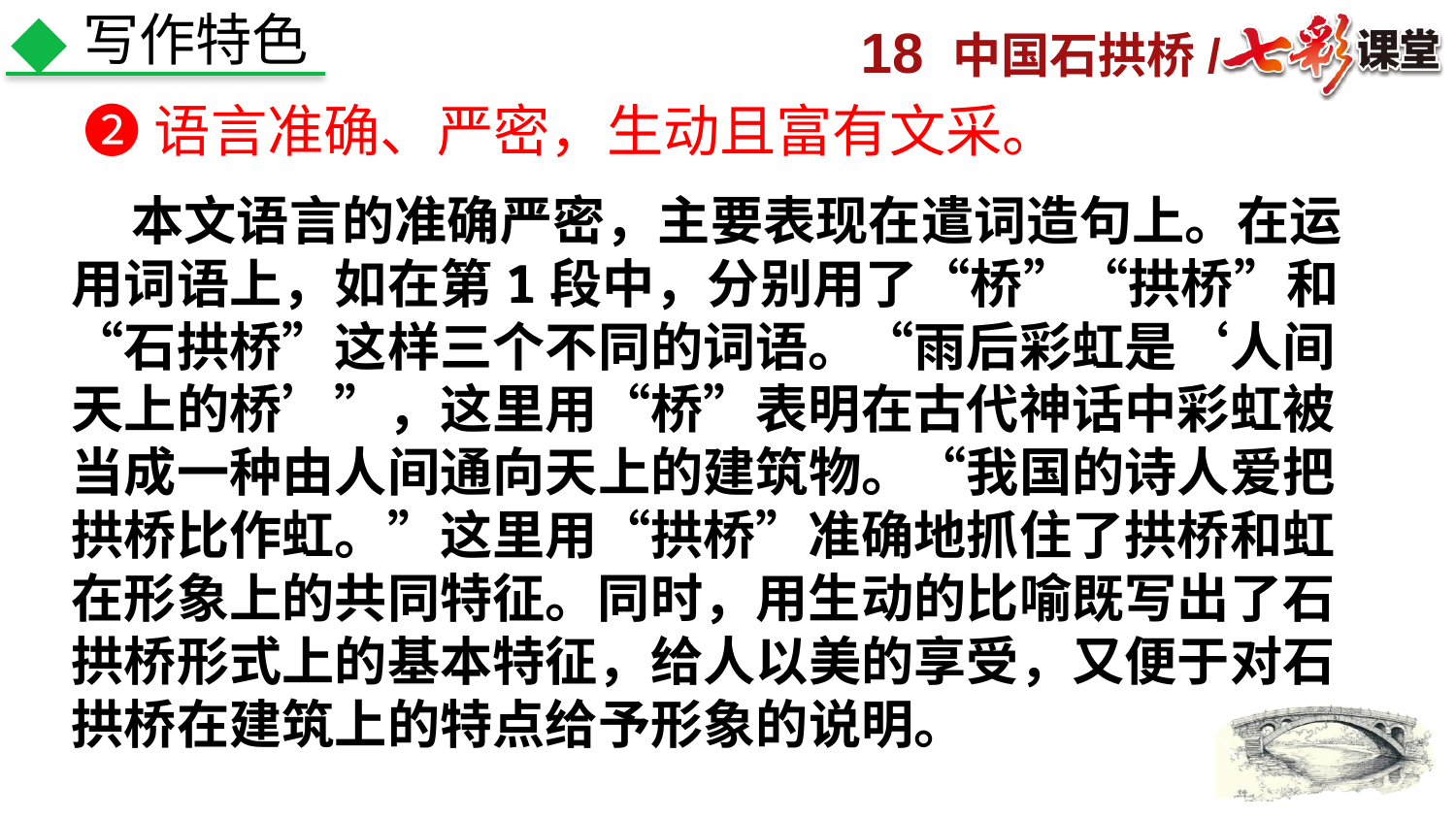

写作特色

❷语言准确、严密，生动且富有文采。
    本文语言的准确严密，主要表现在遣词造句上。在运用词语上，如在第1段中，分别用了“桥”“拱桥”和“石拱桥”这样三个不同的词语。“雨后彩虹是‘人间天上的桥’”，这里用“桥”表明在古代神话中彩虹被当成一种由人间通向天上的建筑物。“我国的诗人爱把拱桥比作虹。”这里用“拱桥”准确地抓住了拱桥和虹在形象上的共同特征。同时，用生动的比喻既写出了石拱桥形式上的基本特征，给人以美的享受，又便于对石拱桥在建筑上的特点给予形象的说明。